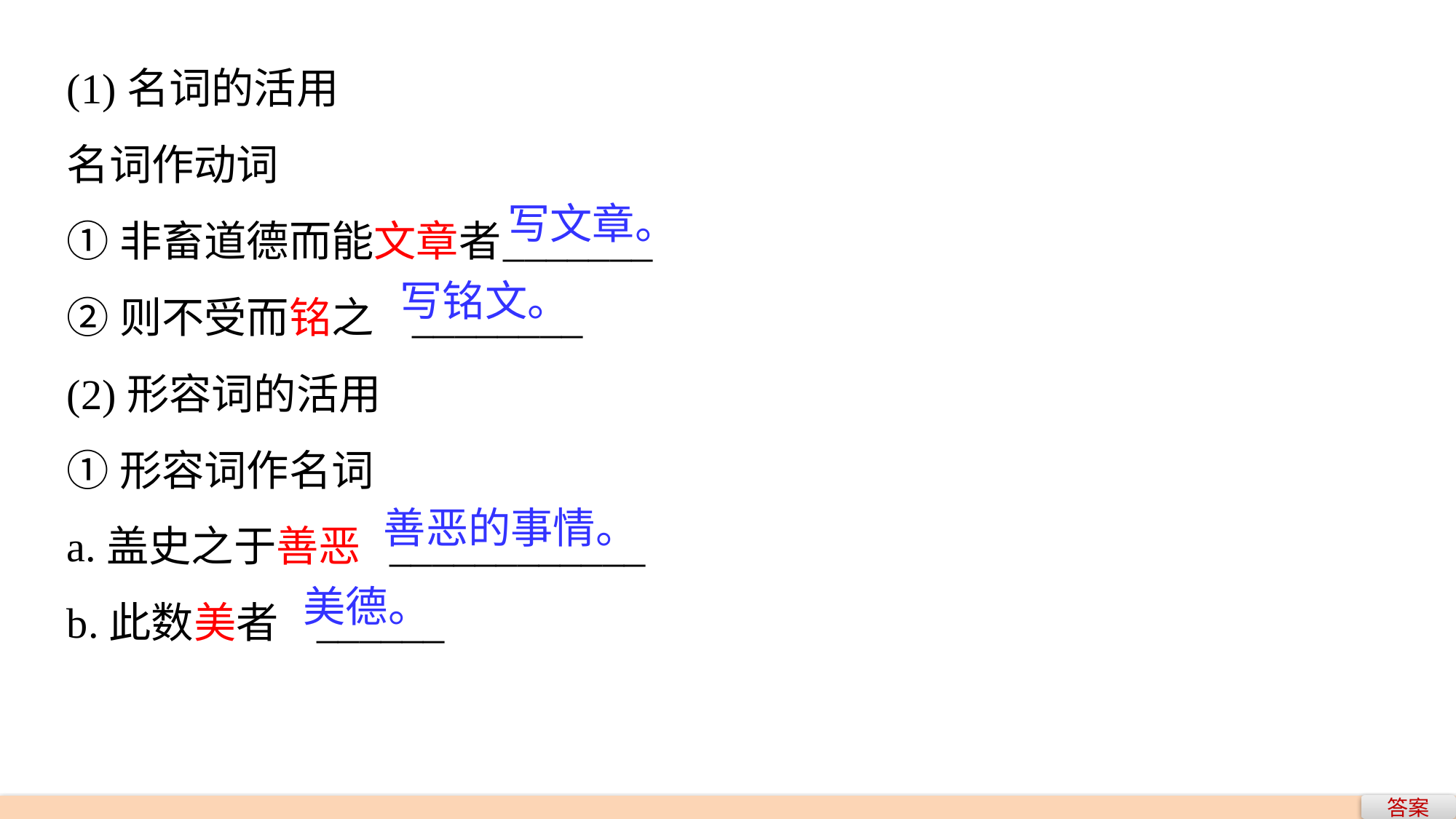

(1)名词的活用
名词作动词
①非畜道德而能文章者	_______
②则不受而铭之   ________
(2)形容词的活用
①形容词作名词
a.盖史之于善恶  ____________
b.此数美者   ______
写文章。
写铭文。
善恶的事情。
美德。
答案